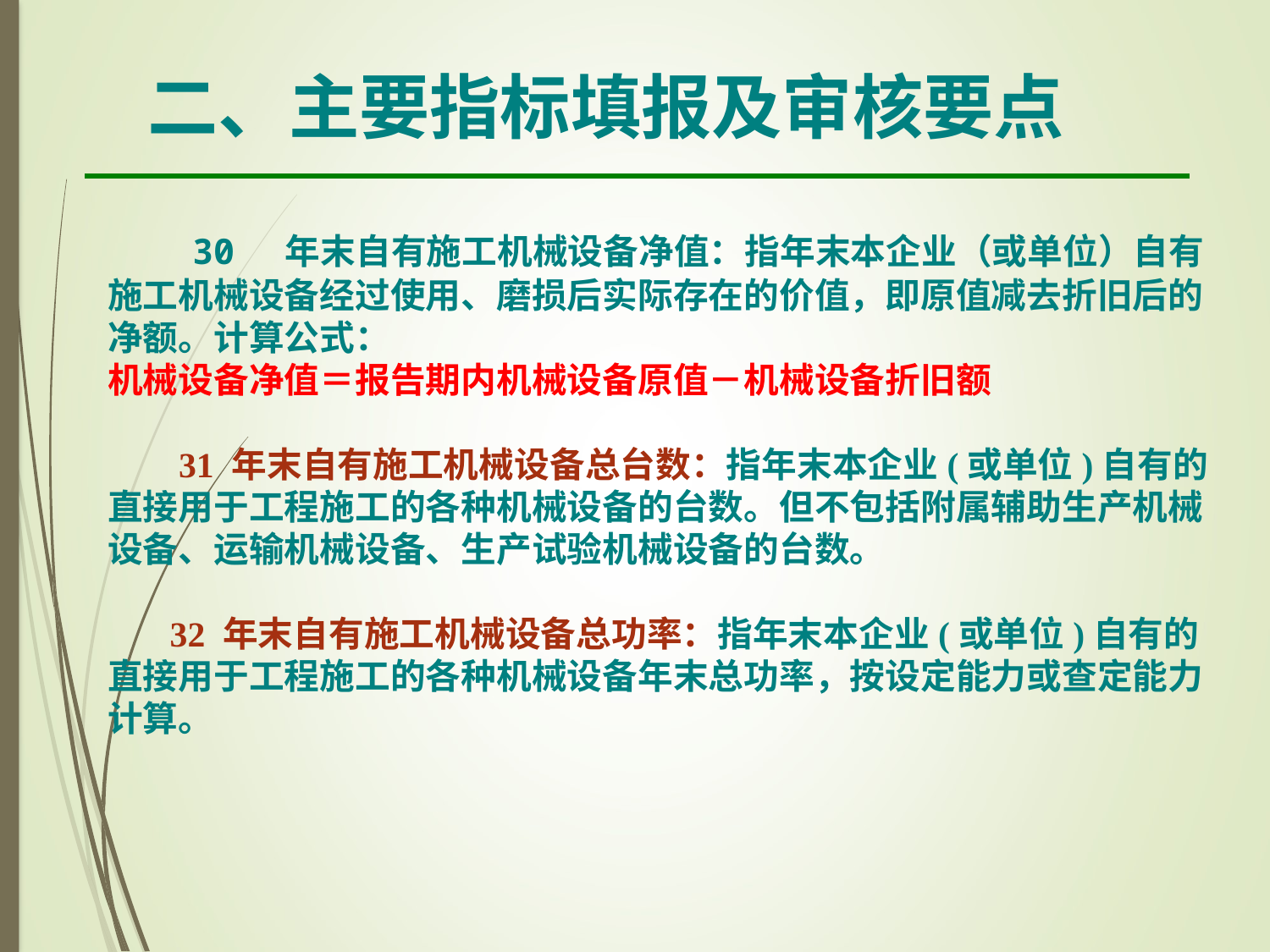

二、主要指标填报及审核要点
        30  年末自有施工机械设备净值：指年末本企业（或单位）自有施工机械设备经过使用、磨损后实际存在的价值，即原值减去折旧后的净额。计算公式：
机械设备净值＝报告期内机械设备原值－机械设备折旧额

        31 年末自有施工机械设备总台数：指年末本企业(或单位)自有的直接用于工程施工的各种机械设备的台数。但不包括附属辅助生产机械设备、运输机械设备、生产试验机械设备的台数。

       32 年末自有施工机械设备总功率：指年末本企业(或单位)自有的直接用于工程施工的各种机械设备年末总功率，按设定能力或查定能力计算。